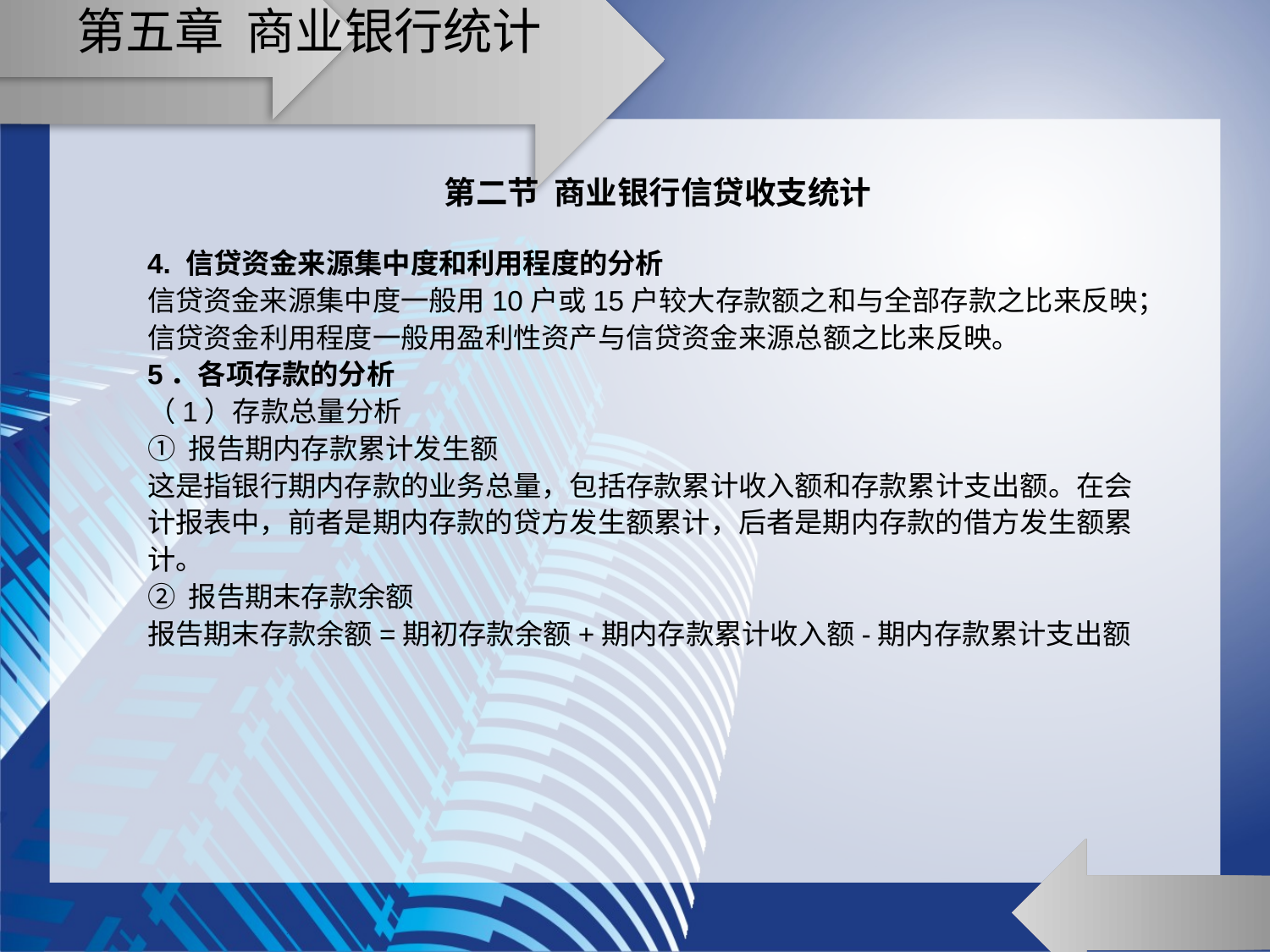

# 第五章  商业银行统计
第二节  商业银行信贷收支统计
4. 信贷资金来源集中度和利用程度的分析
信贷资金来源集中度一般用10户或15户较大存款额之和与全部存款之比来反映；信贷资金利用程度一般用盈利性资产与信贷资金来源总额之比来反映。
5．各项存款的分析
（1）存款总量分析
① 报告期内存款累计发生额
这是指银行期内存款的业务总量，包括存款累计收入额和存款累计支出额。在会计报表中，前者是期内存款的贷方发生额累计，后者是期内存款的借方发生额累计。
② 报告期末存款余额
报告期末存款余额=期初存款余额+期内存款累计收入额-期内存款累计支出额